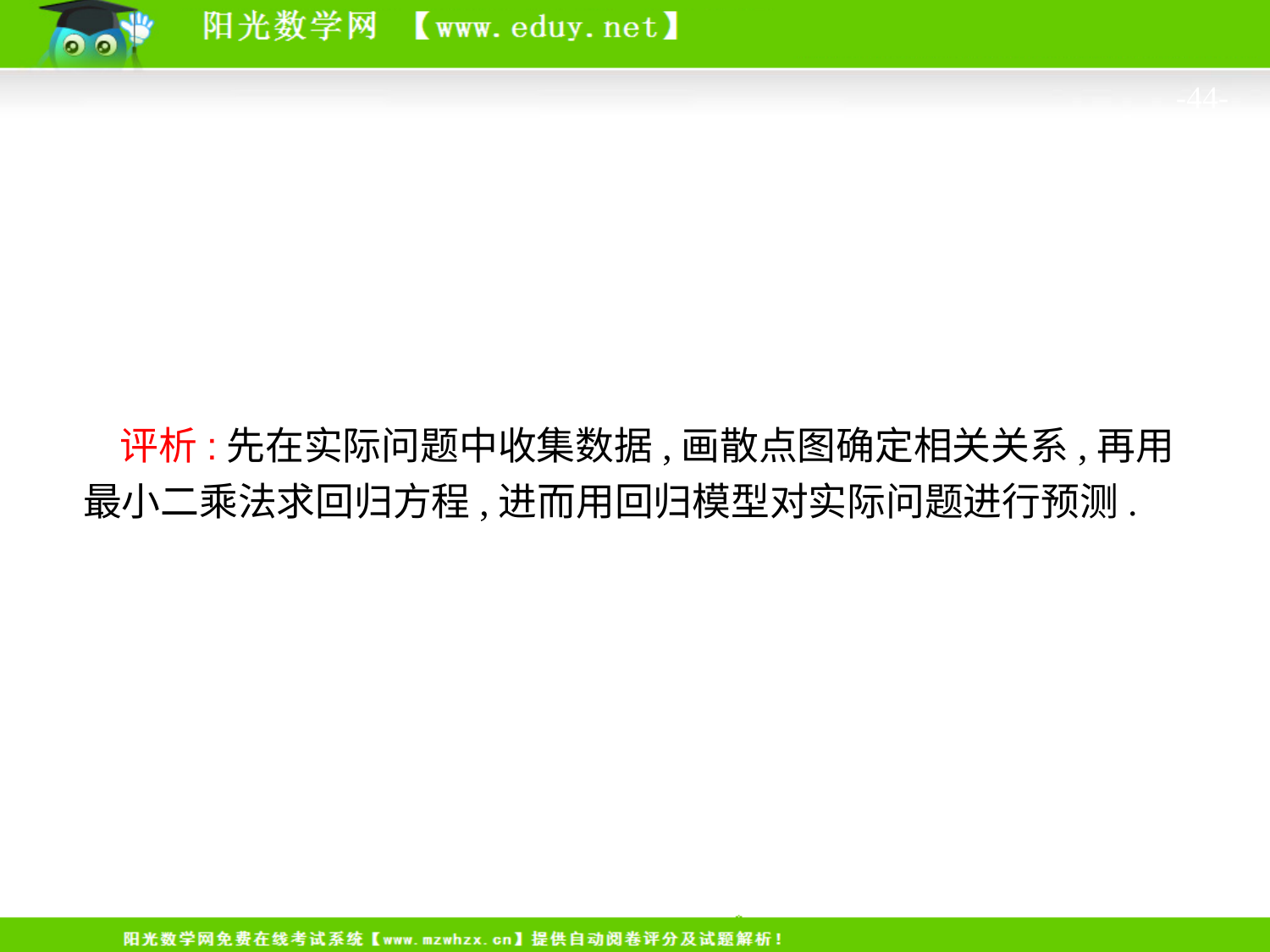

-44-
评析:先在实际问题中收集数据,画散点图确定相关关系,再用最小二乘法求回归方程,进而用回归模型对实际问题进行预测.